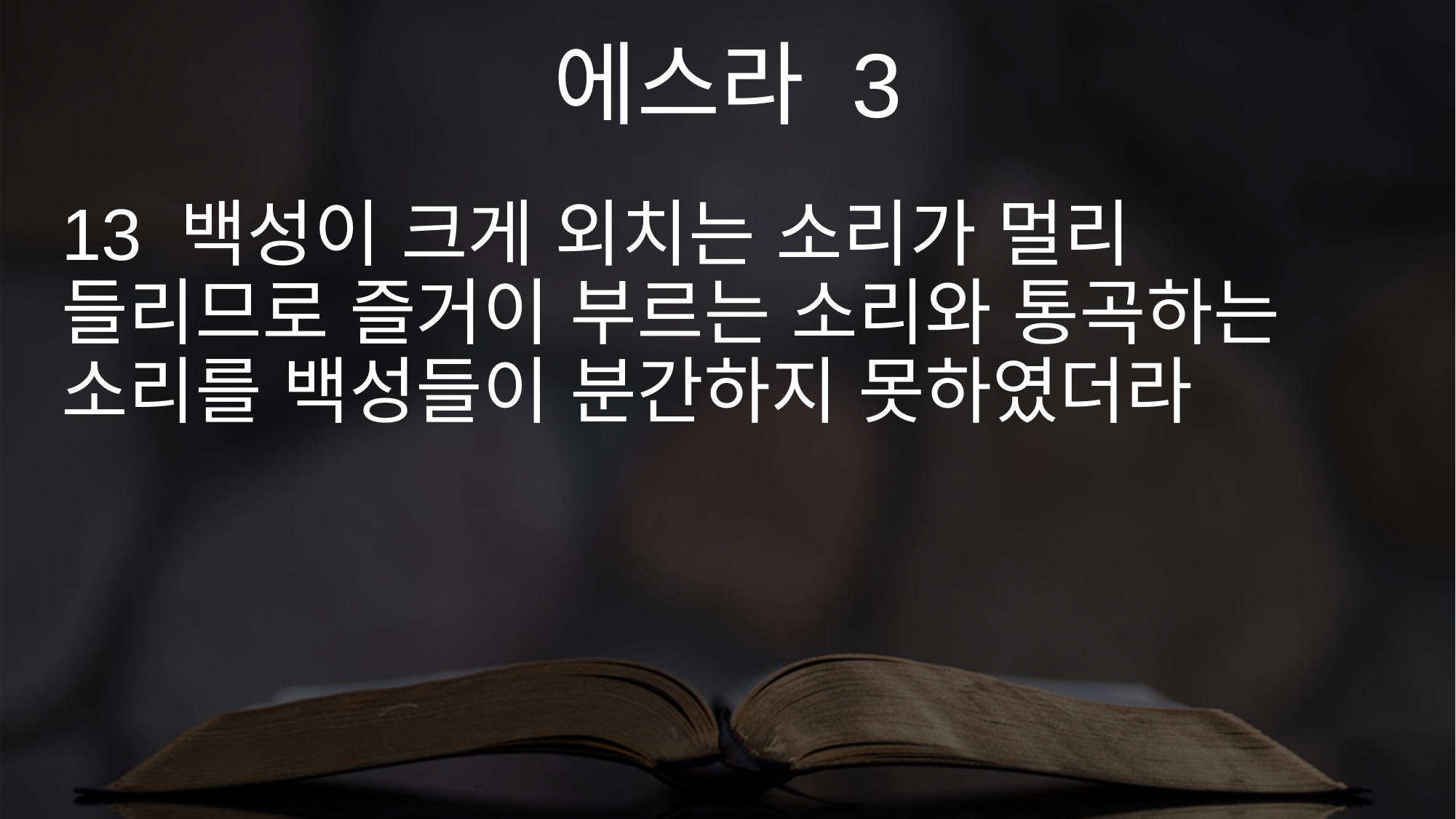

에스라 3
13 백성이 크게 외치는 소리가 멀리 들리므로 즐거이 부르는 소리와 통곡하는 소리를 백성들이 분간하지 못하였더라